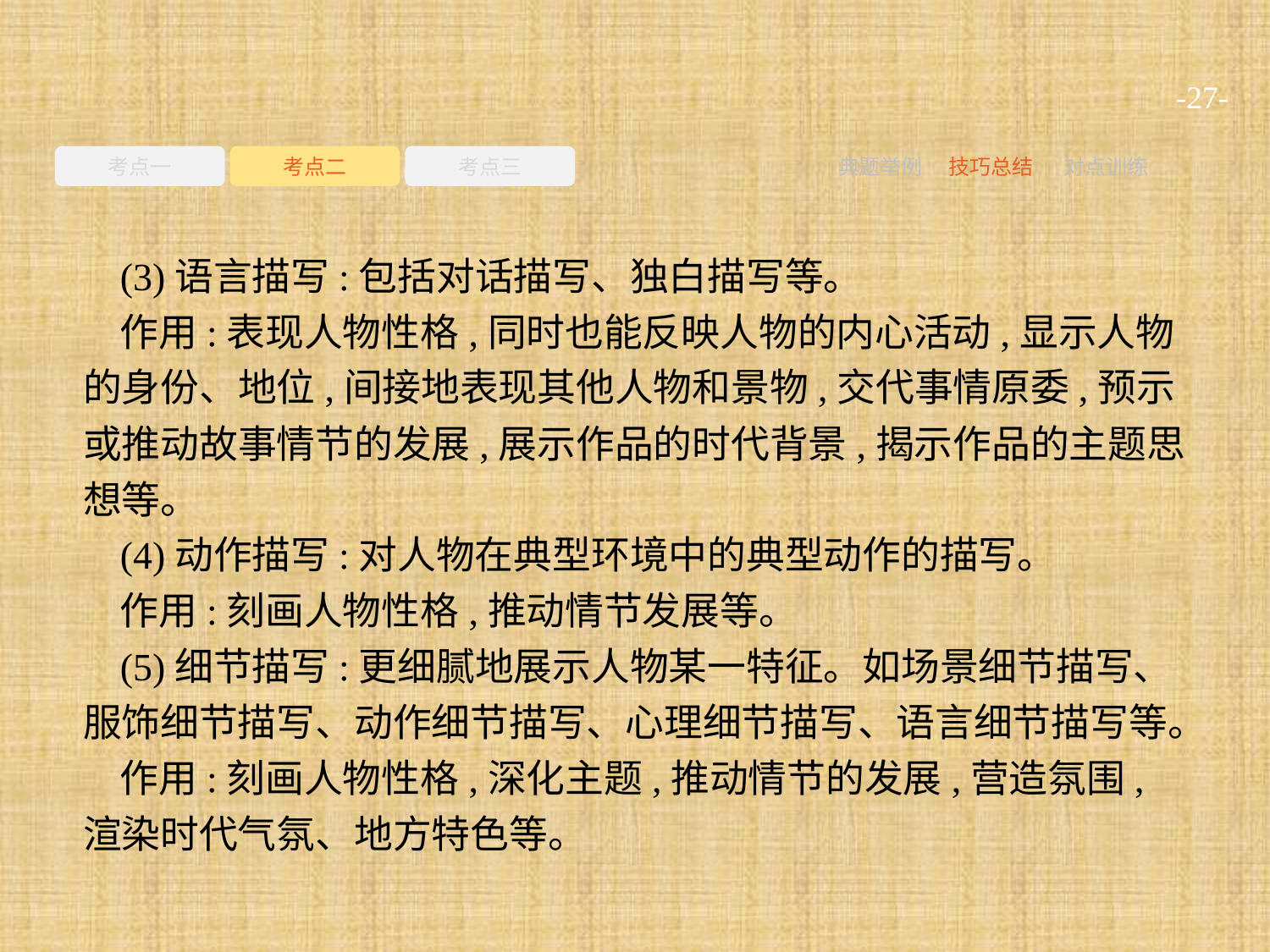

-27-
考点一
考点二
考点三
典题举例
技巧总结
对点训练
(3)语言描写:包括对话描写、独白描写等。
作用:表现人物性格,同时也能反映人物的内心活动,显示人物的身份、地位,间接地表现其他人物和景物,交代事情原委,预示或推动故事情节的发展,展示作品的时代背景,揭示作品的主题思想等。
(4)动作描写:对人物在典型环境中的典型动作的描写。
作用:刻画人物性格,推动情节发展等。
(5)细节描写:更细腻地展示人物某一特征。如场景细节描写、服饰细节描写、动作细节描写、心理细节描写、语言细节描写等。
作用:刻画人物性格,深化主题,推动情节的发展,营造氛围,渲染时代气氛、地方特色等。